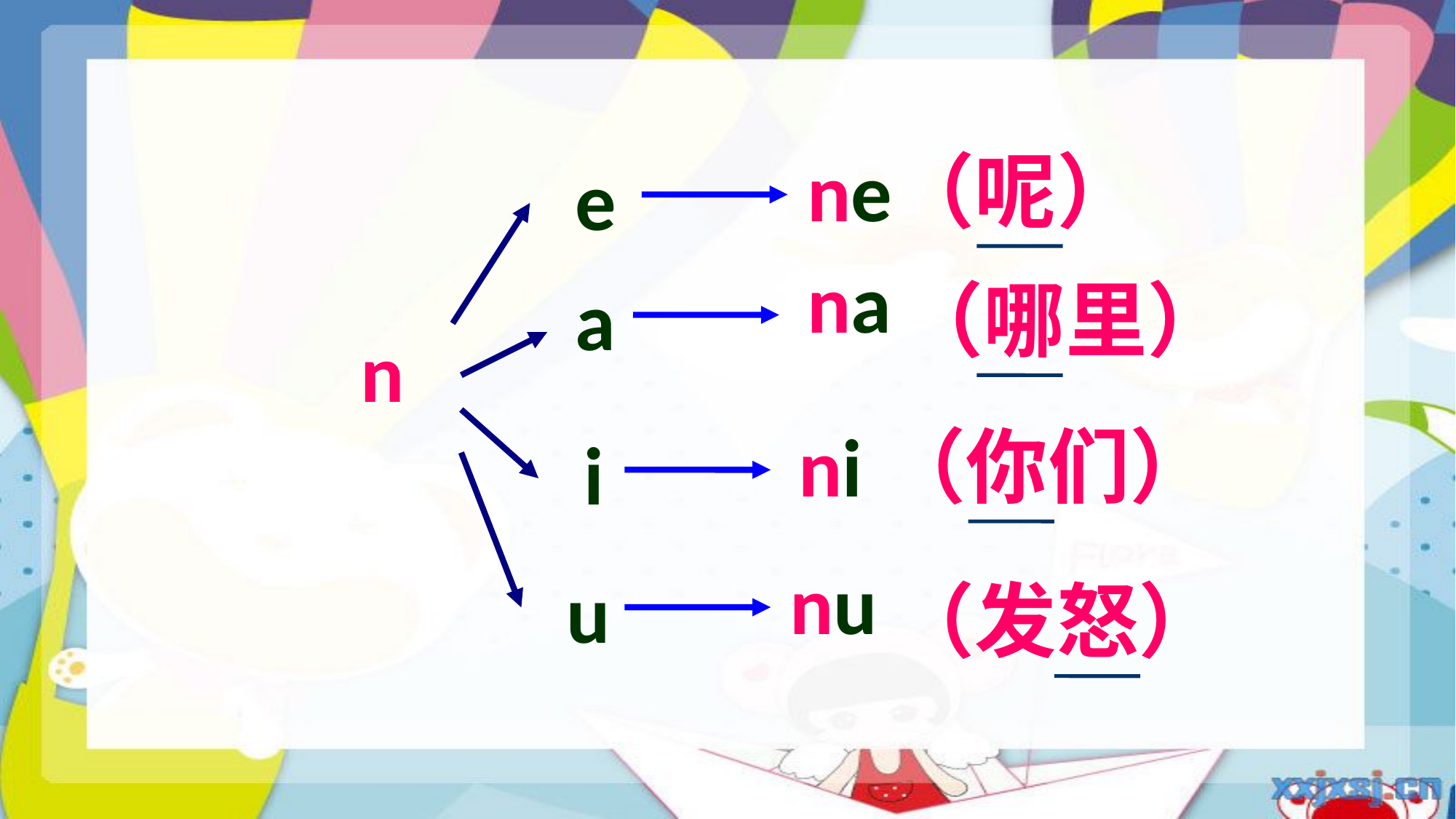

ne
（呢）
e

na

a
（哪里）
n

ni
（你们）
i

nu
u
（发怒）